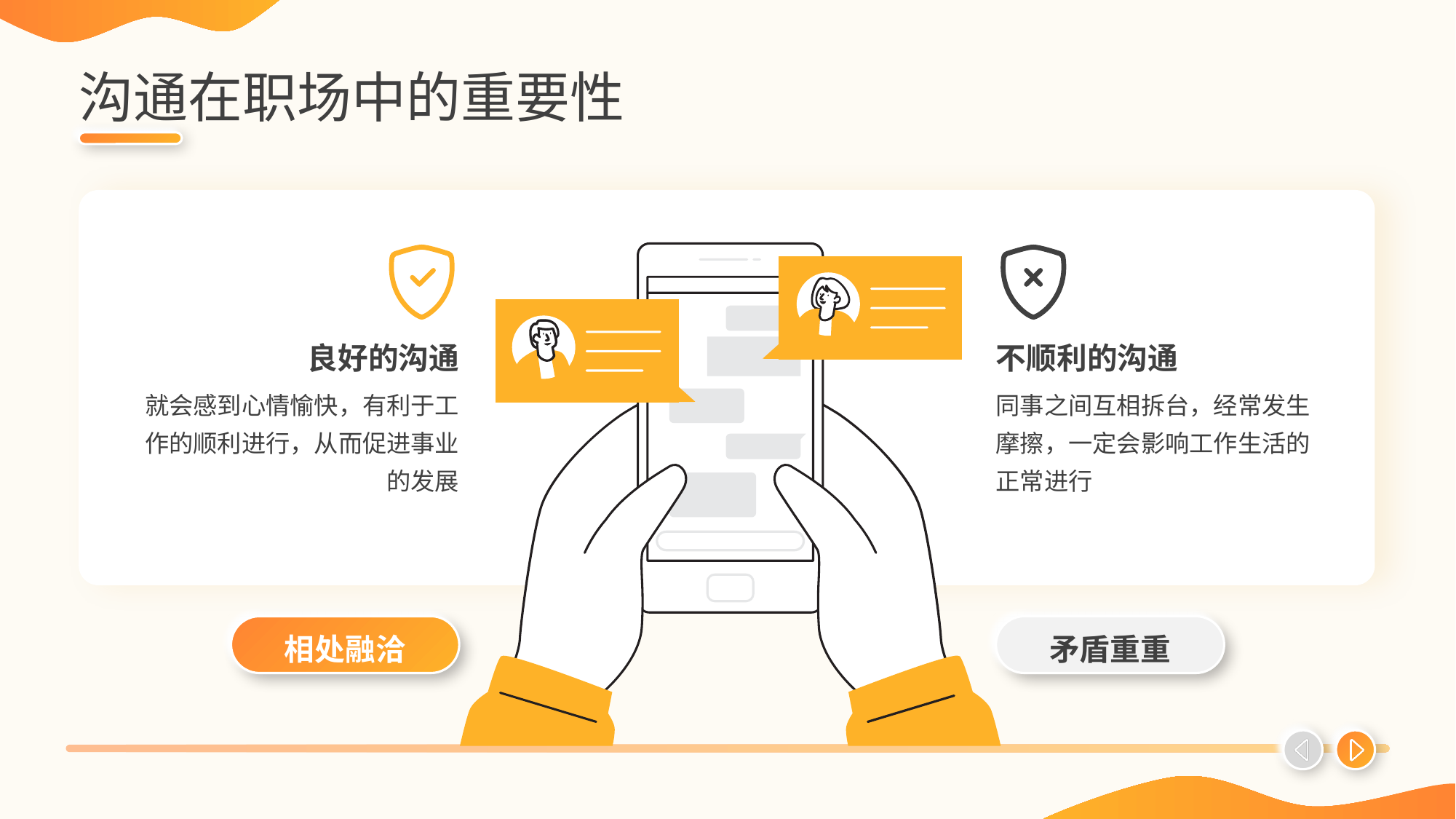

# 沟通在职场中的重要性

良好的沟通
不顺利的沟通
就会感到心情愉快，有利于工作的顺利进行，从而促进事业的发展
同事之间互相拆台，经常发生摩擦，一定会影响工作生活的正常进行

相处融洽
矛盾重重